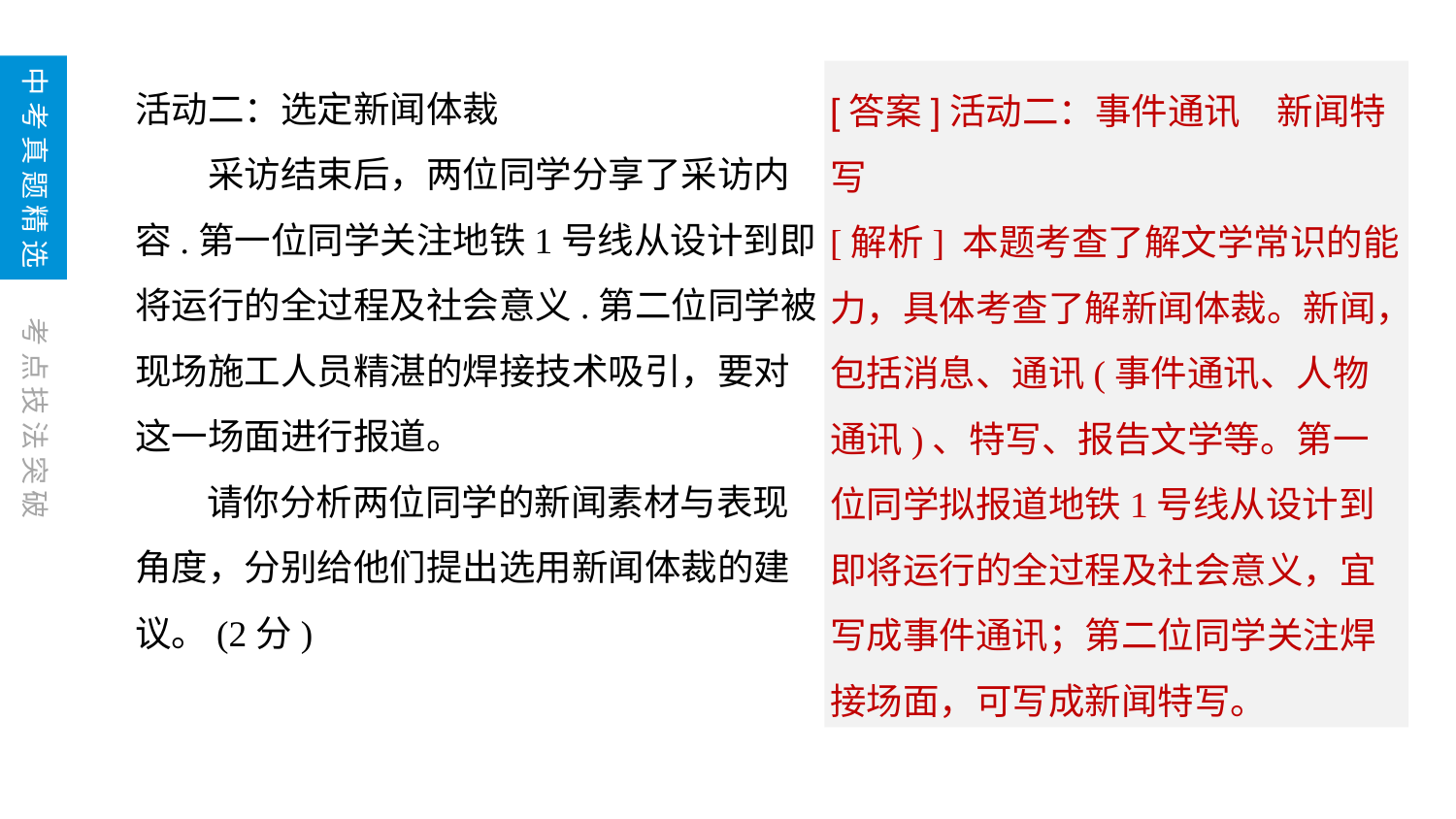

活动二：选定新闻体裁
　　采访结束后，两位同学分享了采访内容.第一位同学关注地铁1号线从设计到即将运行的全过程及社会意义.第二位同学被现场施工人员精湛的焊接技术吸引，要对这一场面进行报道。
请你分析两位同学的新闻素材与表现角度，分别给他们提出选用新闻体裁的建议。(2分)
[答案]活动二：事件通讯　新闻特写
[解析] 本题考查了解文学常识的能力，具体考查了解新闻体裁。新闻，包括消息、通讯(事件通讯、人物通讯)、特写、报告文学等。第一位同学拟报道地铁1号线从设计到即将运行的全过程及社会意义，宜写成事件通讯；第二位同学关注焊接场面，可写成新闻特写。